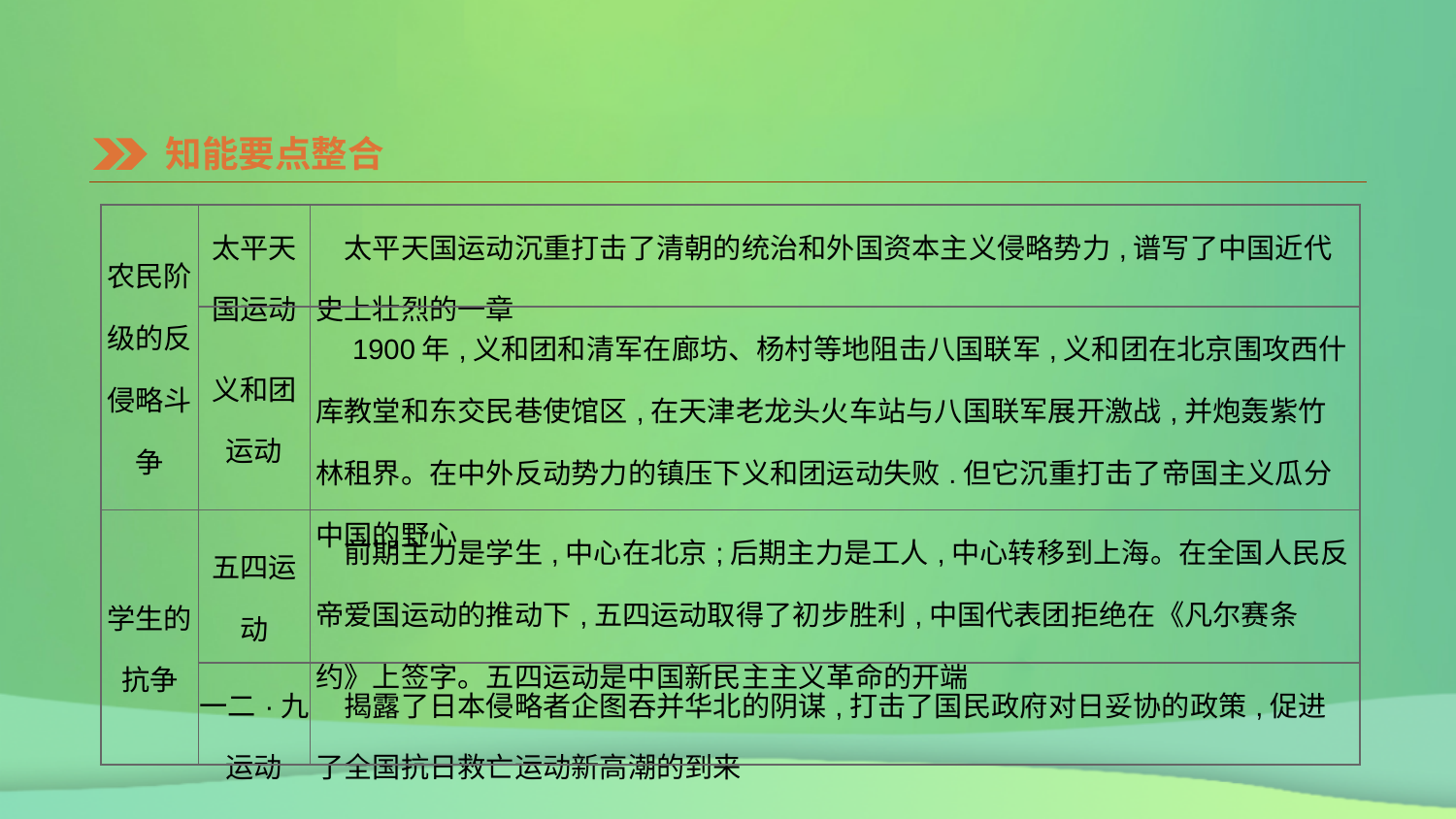

知能要点整合

| 农民阶级的反侵略斗争 | 太平天国运动 | 太平天国运动沉重打击了清朝的统治和外国资本主义侵略势力,谱写了中国近代史上壮烈的一章 |
| --- | --- | --- |
|  | 义和团运动 | 1900年,义和团和清军在廊坊、杨村等地阻击八国联军,义和团在北京围攻西什库教堂和东交民巷使馆区,在天津老龙头火车站与八国联军展开激战,并炮轰紫竹林租界。在中外反动势力的镇压下义和团运动失败.但它沉重打击了帝国主义瓜分中国的野心 |
| 学生的抗争 | 五四运动 | 前期主力是学生,中心在北京;后期主力是工人,中心转移到上海。在全国人民反帝爱国运动的推动下,五四运动取得了初步胜利,中国代表团拒绝在《凡尔赛条约》上签字。五四运动是中国新民主主义革命的开端 |
|  | 一二·九 运动 | 揭露了日本侵略者企图吞并华北的阴谋,打击了国民政府对日妥协的政策,促进了全国抗日救亡运动新高潮的到来 |